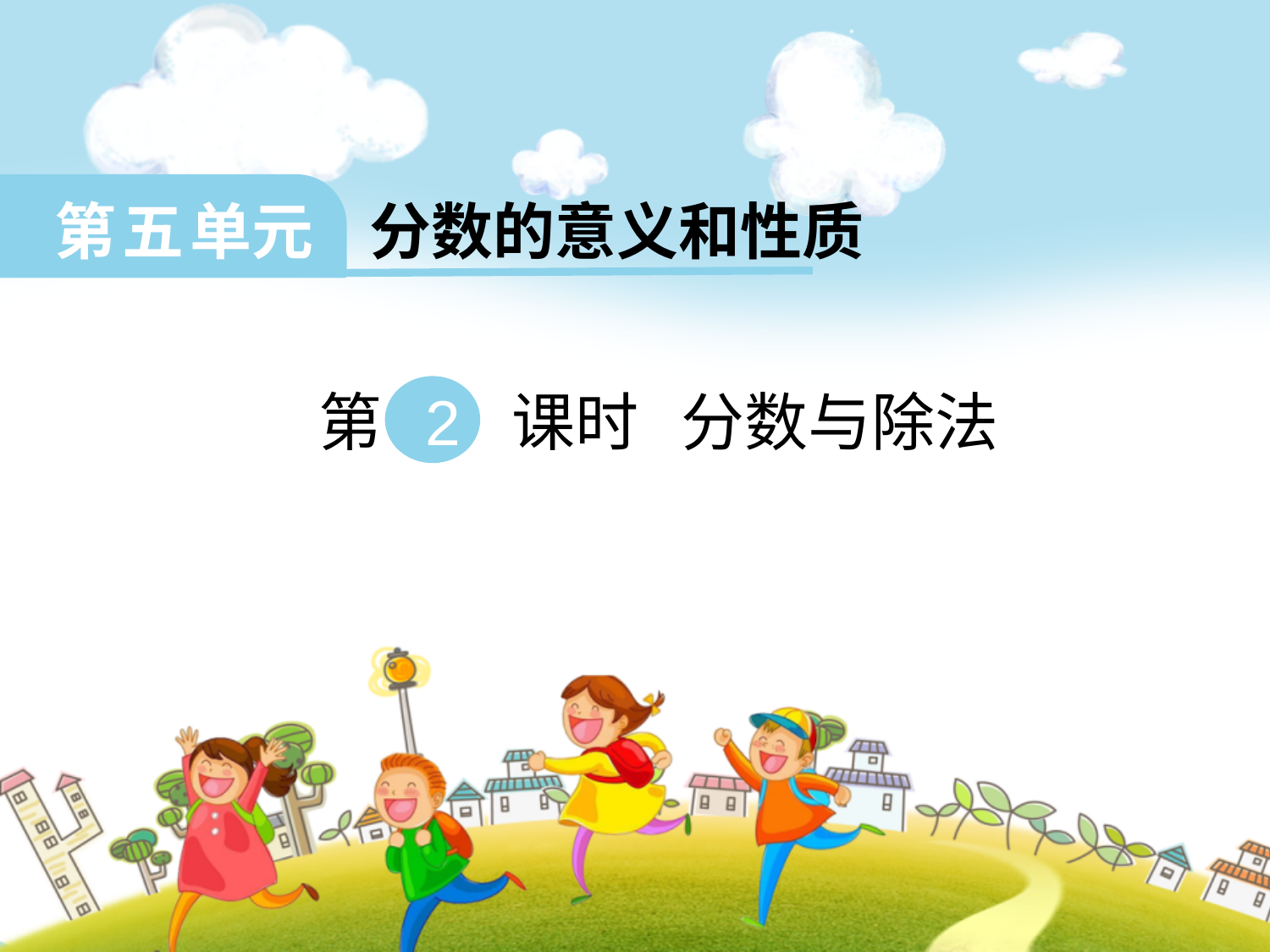

第 五 单元    分数的意义和性质

  第  2  课时   分数与除法